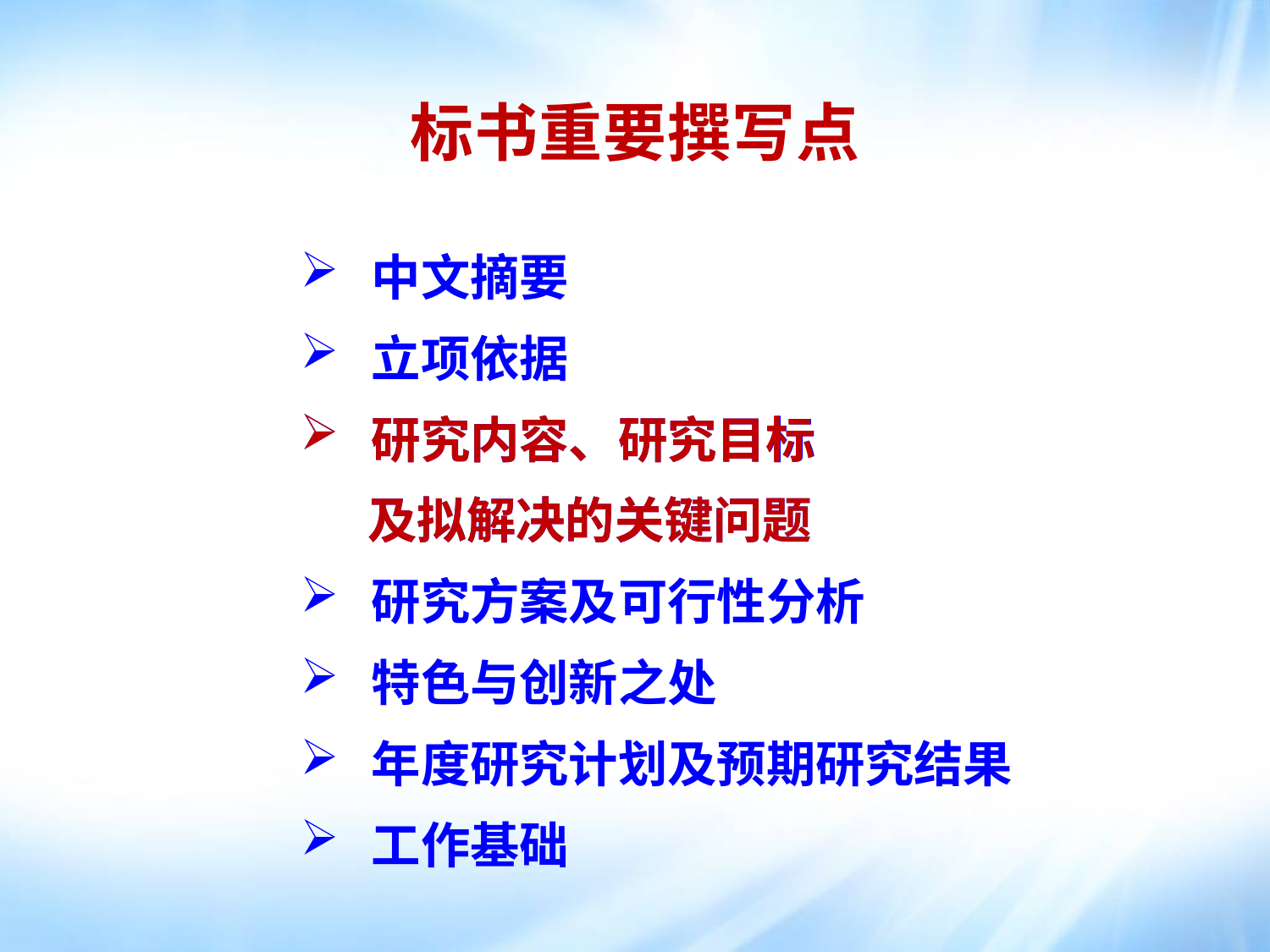

标书重要撰写点
中文摘要
立项依据
研究内容、研究目标
     及拟解决的关键问题
研究方案及可行性分析
特色与创新之处
年度研究计划及预期研究结果
工作基础

研究内容、研究目标
     及拟解决的关键问题